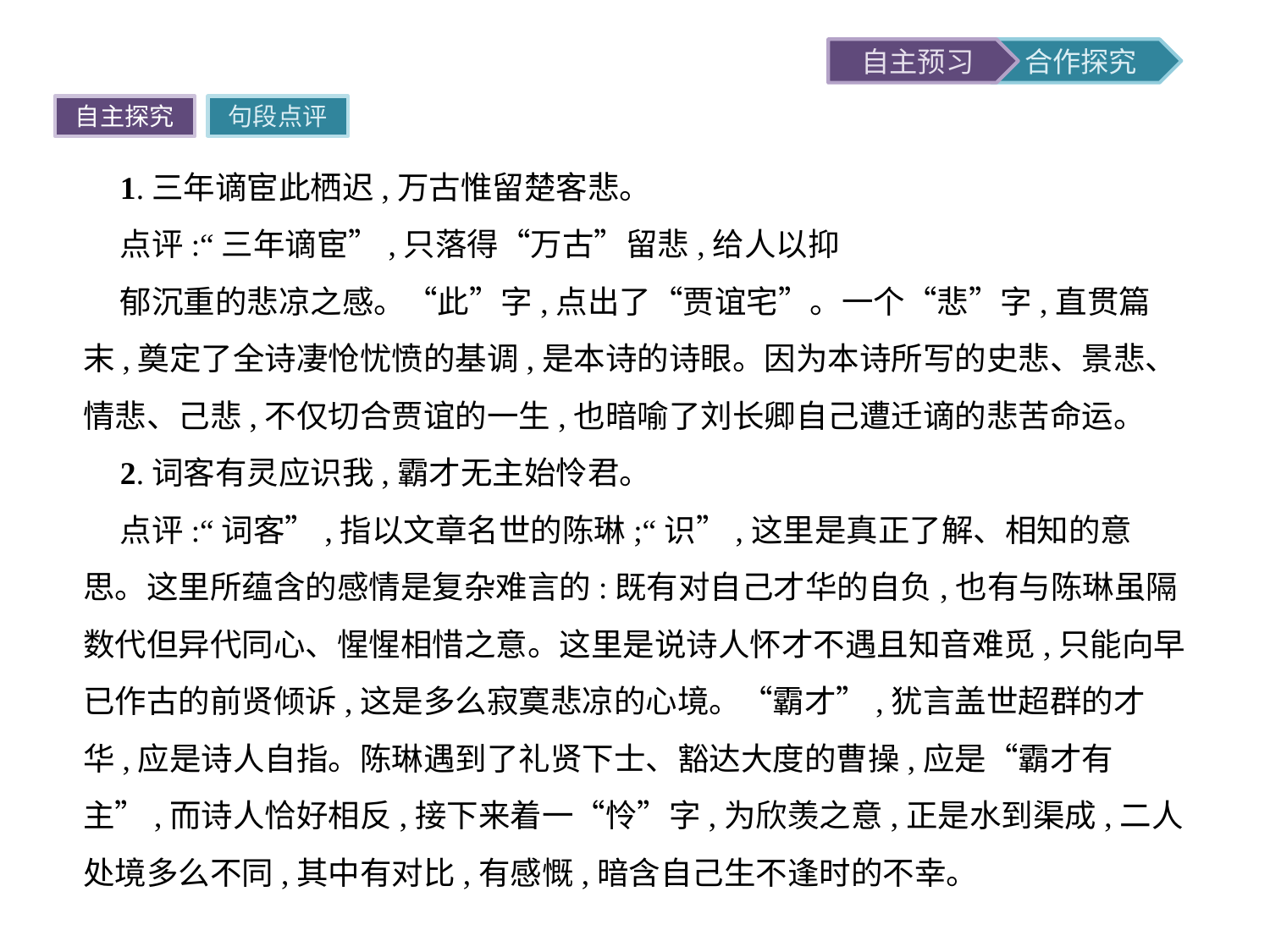

自主探究
句段点评
1.三年谪宦此栖迟,万古惟留楚客悲。
点评:“三年谪宦”,只落得“万古”留悲,给人以抑
郁沉重的悲凉之感。“此”字,点出了“贾谊宅”。一个“悲”字,直贯篇末,奠定了全诗凄怆忧愤的基调,是本诗的诗眼。因为本诗所写的史悲、景悲、情悲、己悲,不仅切合贾谊的一生,也暗喻了刘长卿自己遭迁谪的悲苦命运。
2.词客有灵应识我,霸才无主始怜君。
点评:“词客”,指以文章名世的陈琳;“识”,这里是真正了解、相知的意思。这里所蕴含的感情是复杂难言的:既有对自己才华的自负,也有与陈琳虽隔数代但异代同心、惺惺相惜之意。这里是说诗人怀才不遇且知音难觅,只能向早已作古的前贤倾诉,这是多么寂寞悲凉的心境。“霸才”,犹言盖世超群的才华,应是诗人自指。陈琳遇到了礼贤下士、豁达大度的曹操,应是“霸才有主”,而诗人恰好相反,接下来着一“怜”字,为欣羡之意,正是水到渠成,二人处境多么不同,其中有对比,有感慨,暗含自己生不逢时的不幸。